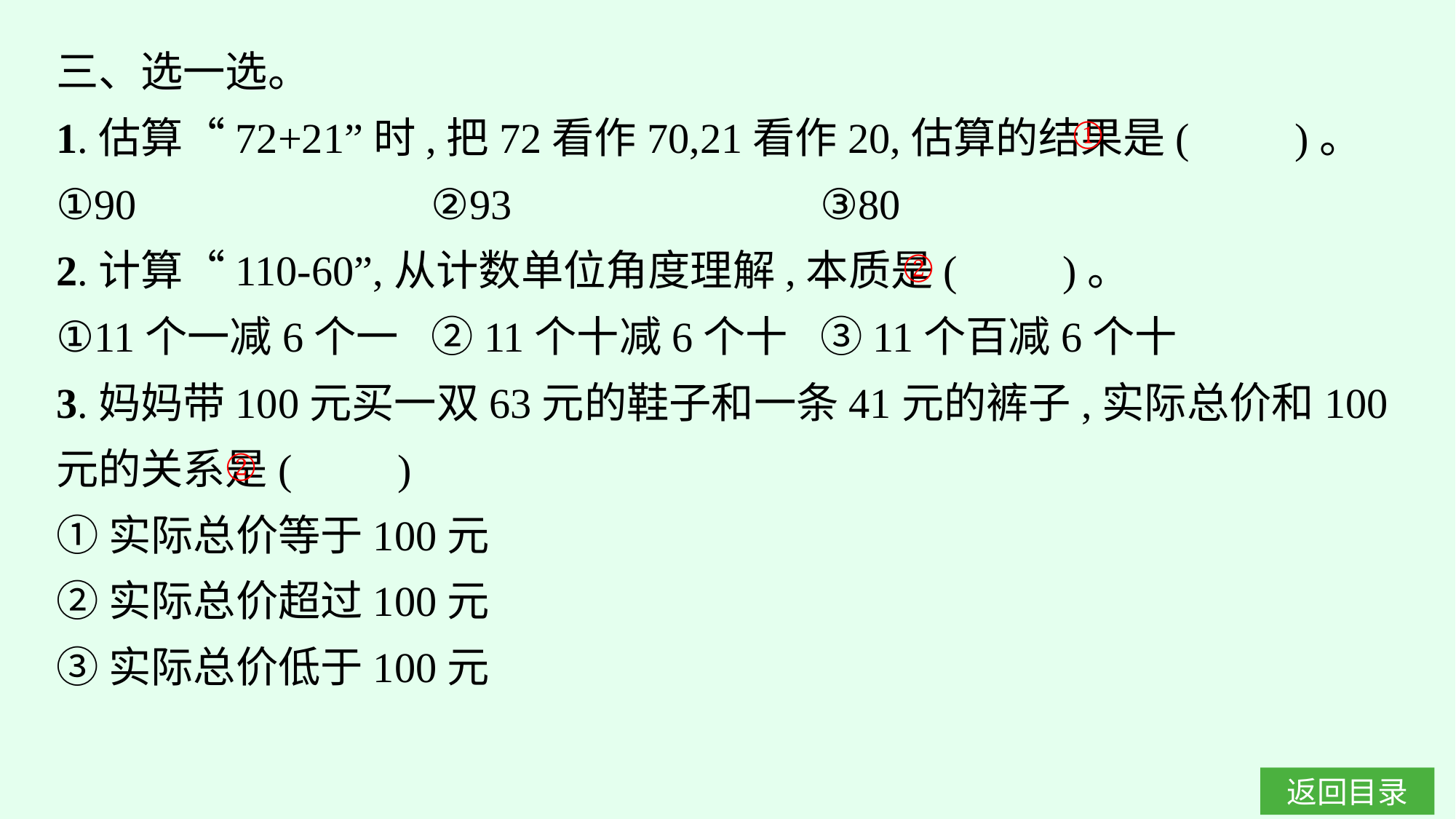

三、选一选。
1.估算“72+21”时,把72看作70,21看作20,估算的结果是(　　)。
①90			②93				③80
2.计算“110-60”,从计数单位角度理解,本质是(　　)。
①11个一减6个一	②11个十减6个十	③11个百减6个十
3.妈妈带100元买一双63元的鞋子和一条41元的裤子,实际总价和100元的关系是(　　)
①实际总价等于100元
②实际总价超过100元
③实际总价低于100元
①
②
②